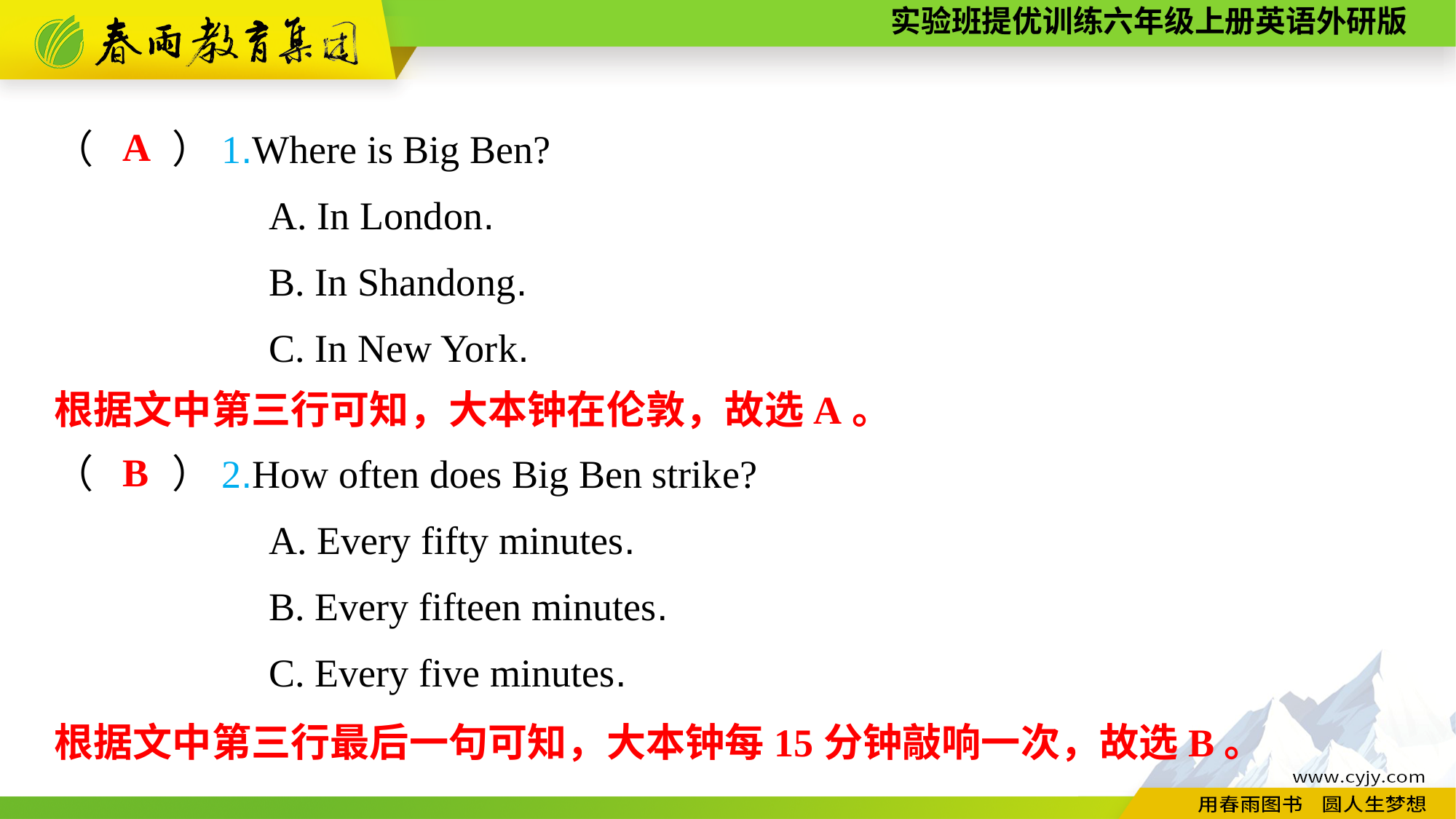

A
（　　）1.Where is Big Ben?
A. In London.
B. In Shandong.
C. In New York.
根据文中第三行可知，大本钟在伦敦，故选A。
B
（　　）2.How often does Big Ben strike?
A. Every fifty minutes.
B. Every fifteen minutes.
C. Every five minutes.
根据文中第三行最后一句可知，大本钟每15分钟敲响一次，故选B。